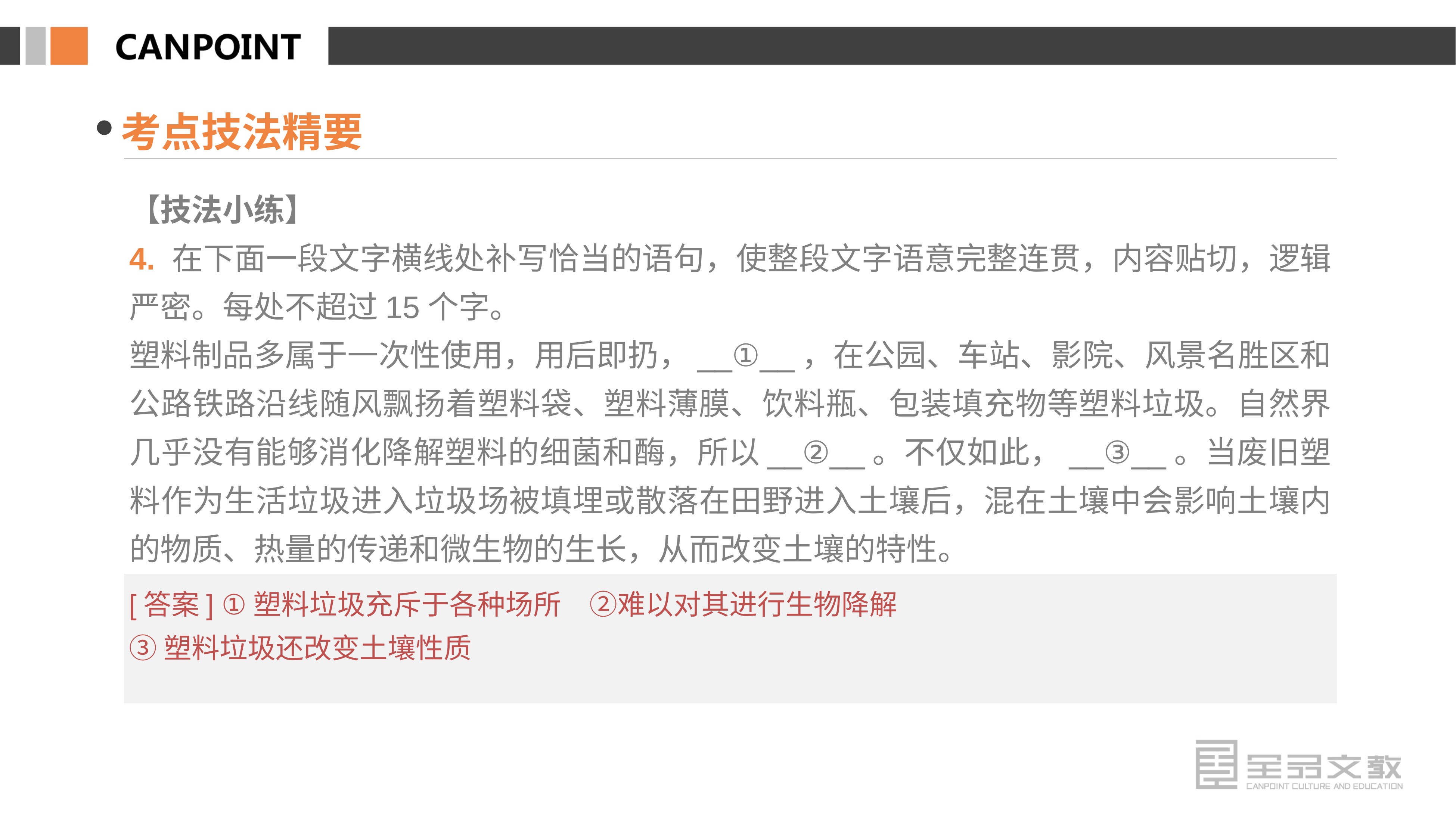

考点技法精要

【技法小练】
4. 在下面一段文字横线处补写恰当的语句，使整段文字语意完整连贯，内容贴切，逻辑严密。每处不超过15个字。
塑料制品多属于一次性使用，用后即扔，__①__，在公园、车站、影院、风景名胜区和公路铁路沿线随风飘扬着塑料袋、塑料薄膜、饮料瓶、包装填充物等塑料垃圾。自然界几乎没有能够消化降解塑料的细菌和酶，所以__②__。不仅如此，__③__。当废旧塑料作为生活垃圾进入垃圾场被填埋或散落在田野进入土壤后，混在土壤中会影响土壤内的物质、热量的传递和微生物的生长，从而改变土壤的特性。
[答案] ①塑料垃圾充斥于各种场所　②难以对其进行生物降解
③塑料垃圾还改变土壤性质